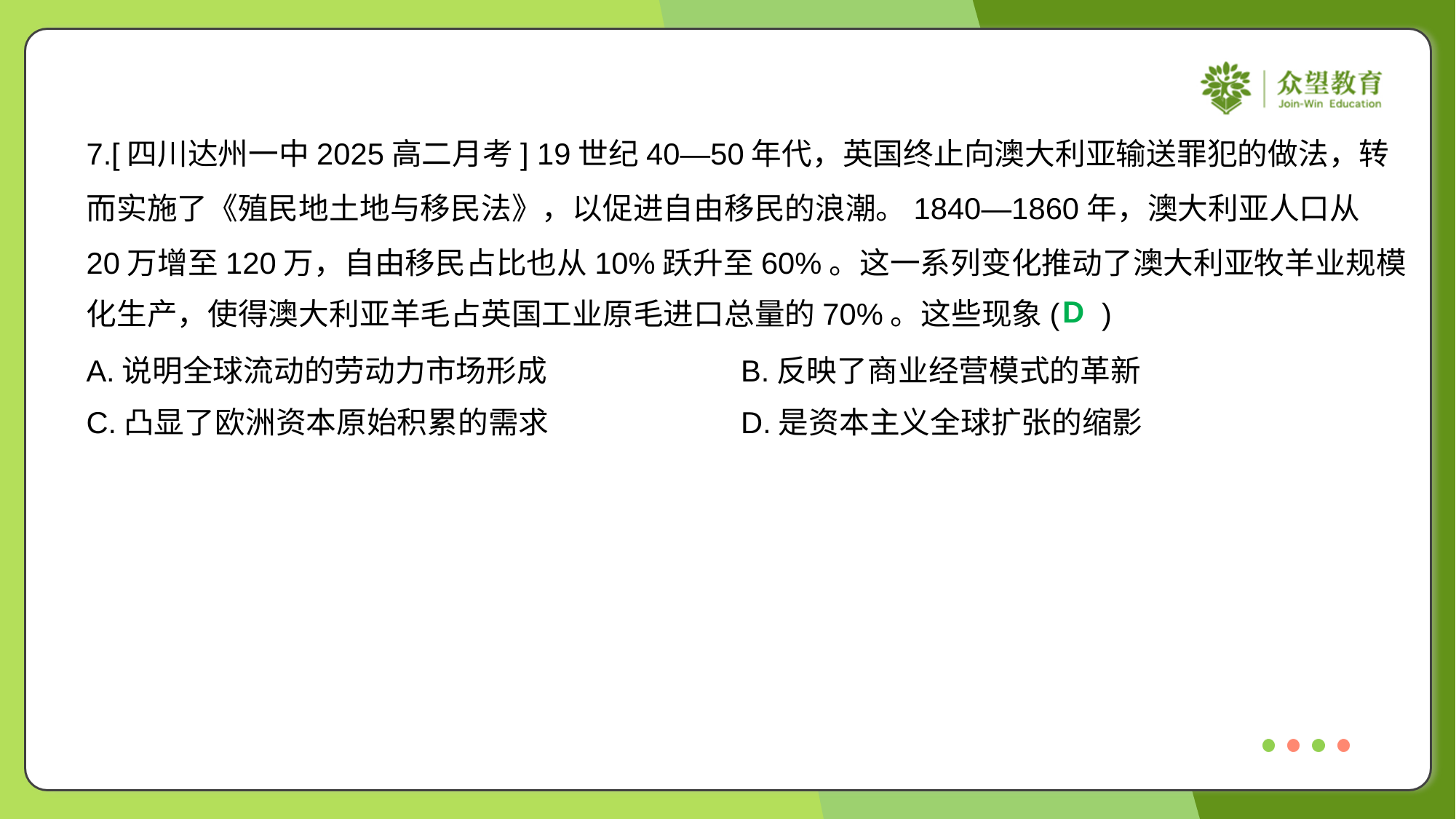

7.[四川达州一中2025高二月考] 19世纪40—50年代，英国终止向澳大利亚输送罪犯的做法，转
而实施了《殖民地土地与移民法》，以促进自由移民的浪潮。1840—1860年，澳大利亚人口从
20万增至120万，自由移民占比也从10%跃升至60%。这一系列变化推动了澳大利亚牧羊业规模
化生产，使得澳大利亚羊毛占英国工业原毛进口总量的70%。这些现象(     )
D
A.说明全球流动的劳动力市场形成	B.反映了商业经营模式的革新
C.凸显了欧洲资本原始积累的需求	D.是资本主义全球扩张的缩影